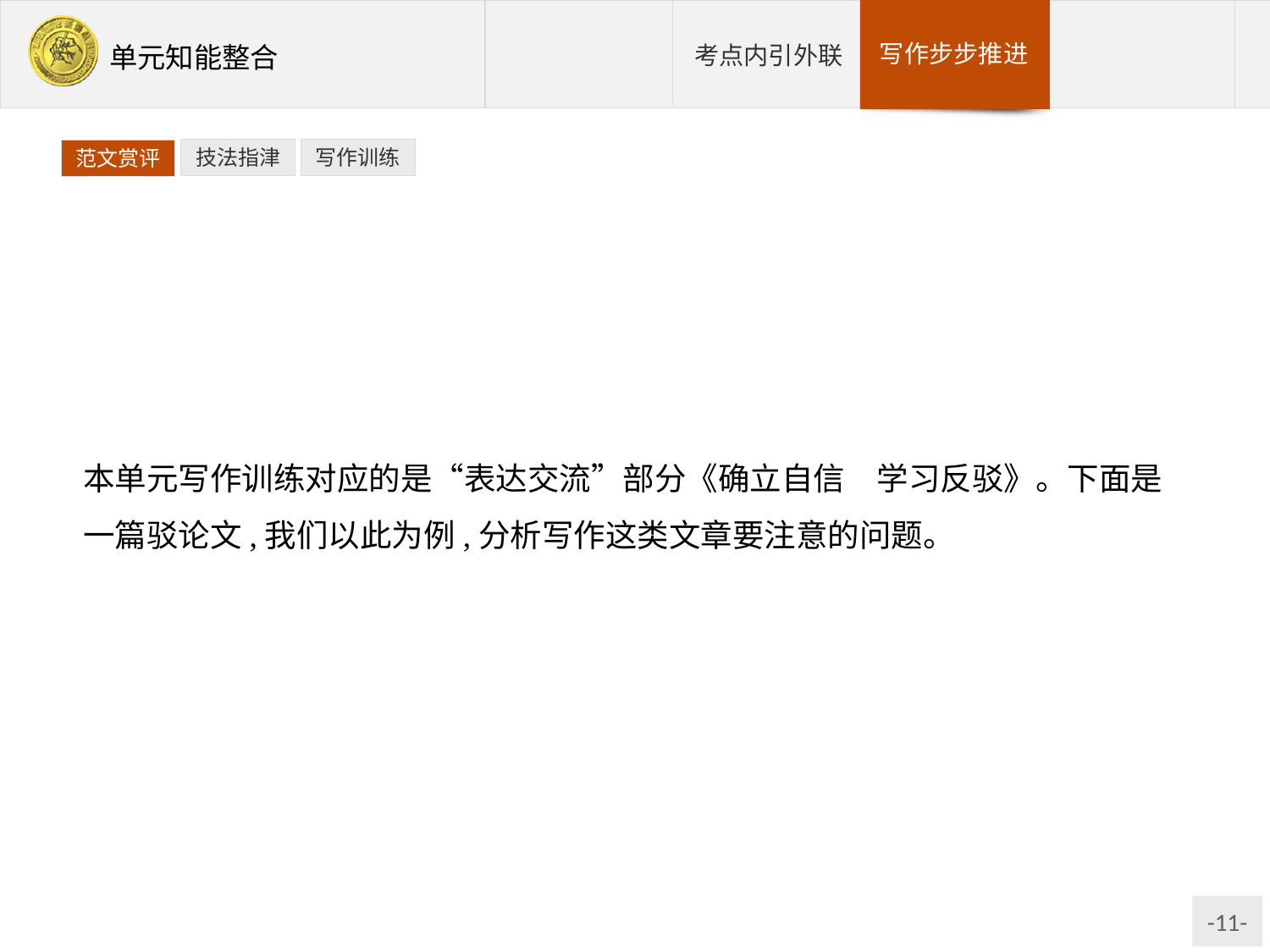

技法指津
写作训练
范文赏评
本单元写作训练对应的是“表达交流”部分《确立自信　学习反驳》。下面是一篇驳论文,我们以此为例,分析写作这类文章要注意的问题。